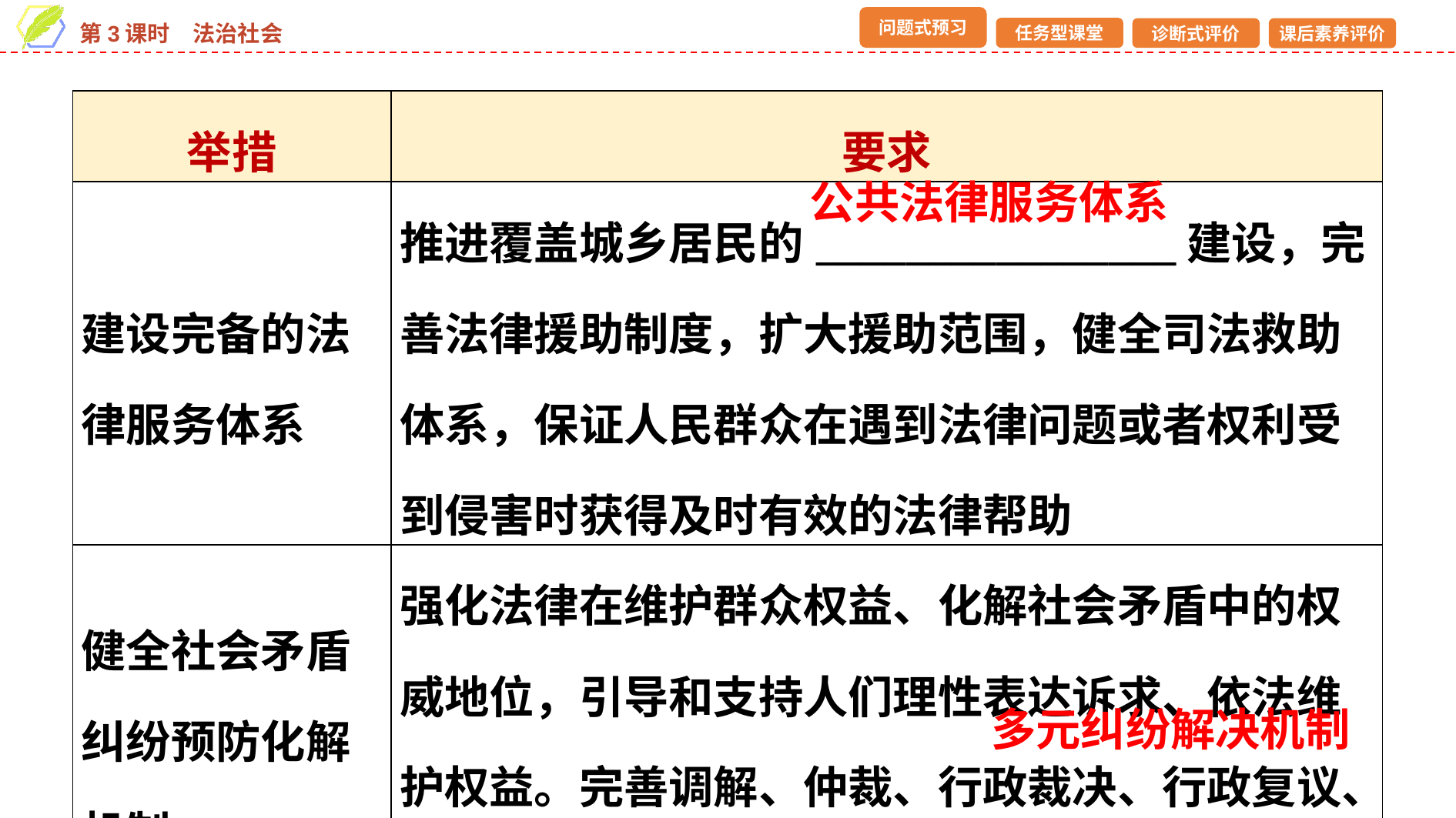

| 举措 | 要求 |
| --- | --- |
| 建设完备的法律服务体系 | 推进覆盖城乡居民的\_\_\_\_\_\_\_\_\_\_\_\_\_\_\_\_建设，完善法律援助制度，扩大援助范围，健全司法救助体系，保证人民群众在遇到法律问题或者权利受到侵害时获得及时有效的法律帮助 |
| 健全社会矛盾纠纷预防化解机制 | 强化法律在维护群众权益、化解社会矛盾中的权威地位，引导和支持人们理性表达诉求、依法维护权益。完善调解、仲裁、行政裁决、行政复议、诉讼等有机衔接、相互协调的\_\_\_\_\_\_\_\_\_\_\_\_\_\_\_\_ |
公共法律服务体系
多元纠纷解决机制